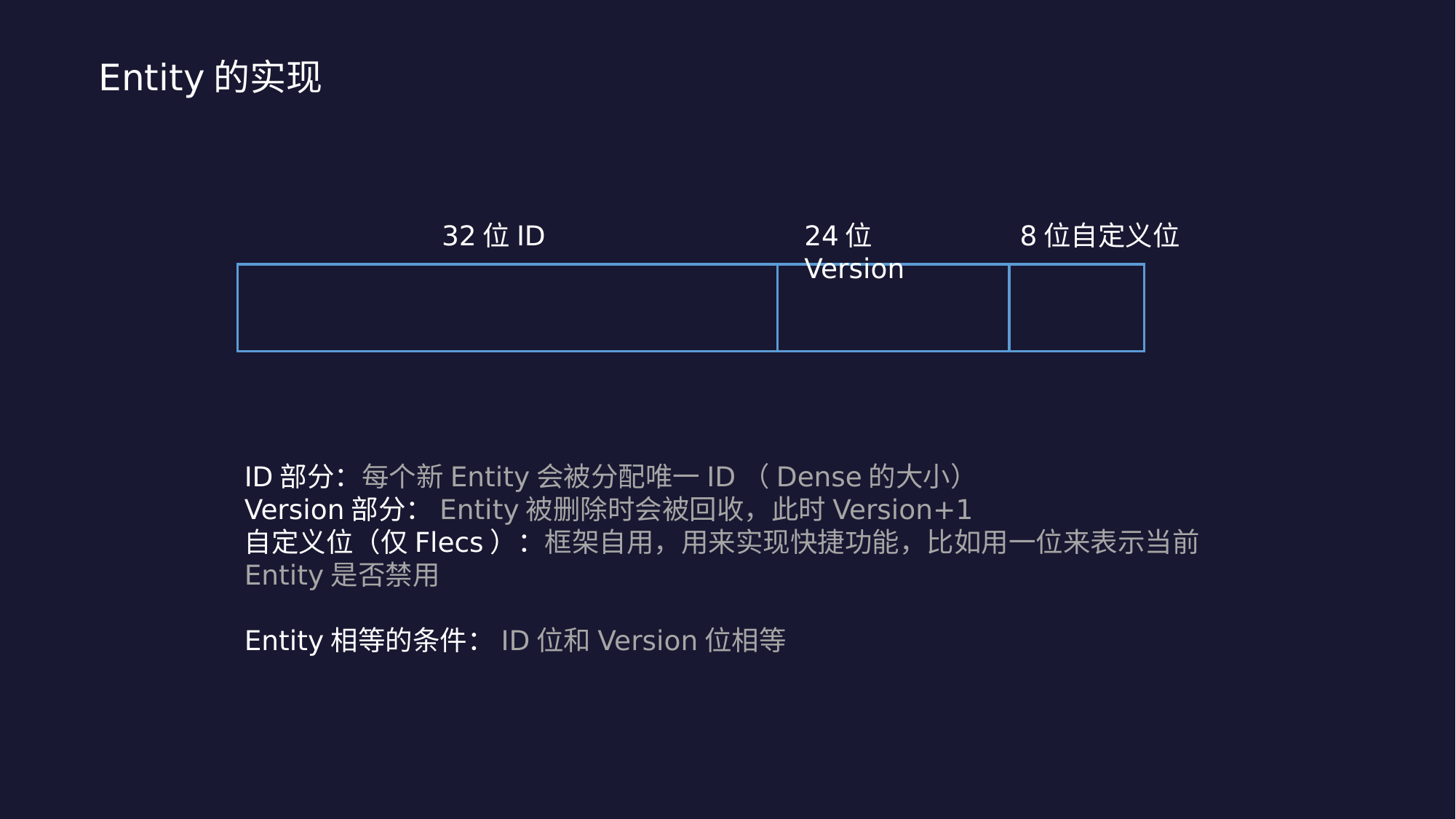

Entity的实现
32位ID
24位Version
8位自定义位

ID部分：每个新Entity会被分配唯一ID（Dense的大小）
Version部分：Entity被删除时会被回收，此时Version+1
自定义位（仅Flecs）：框架自用，用来实现快捷功能，比如用一位来表示当前Entity是否禁用

Entity相等的条件：ID位和Version位相等